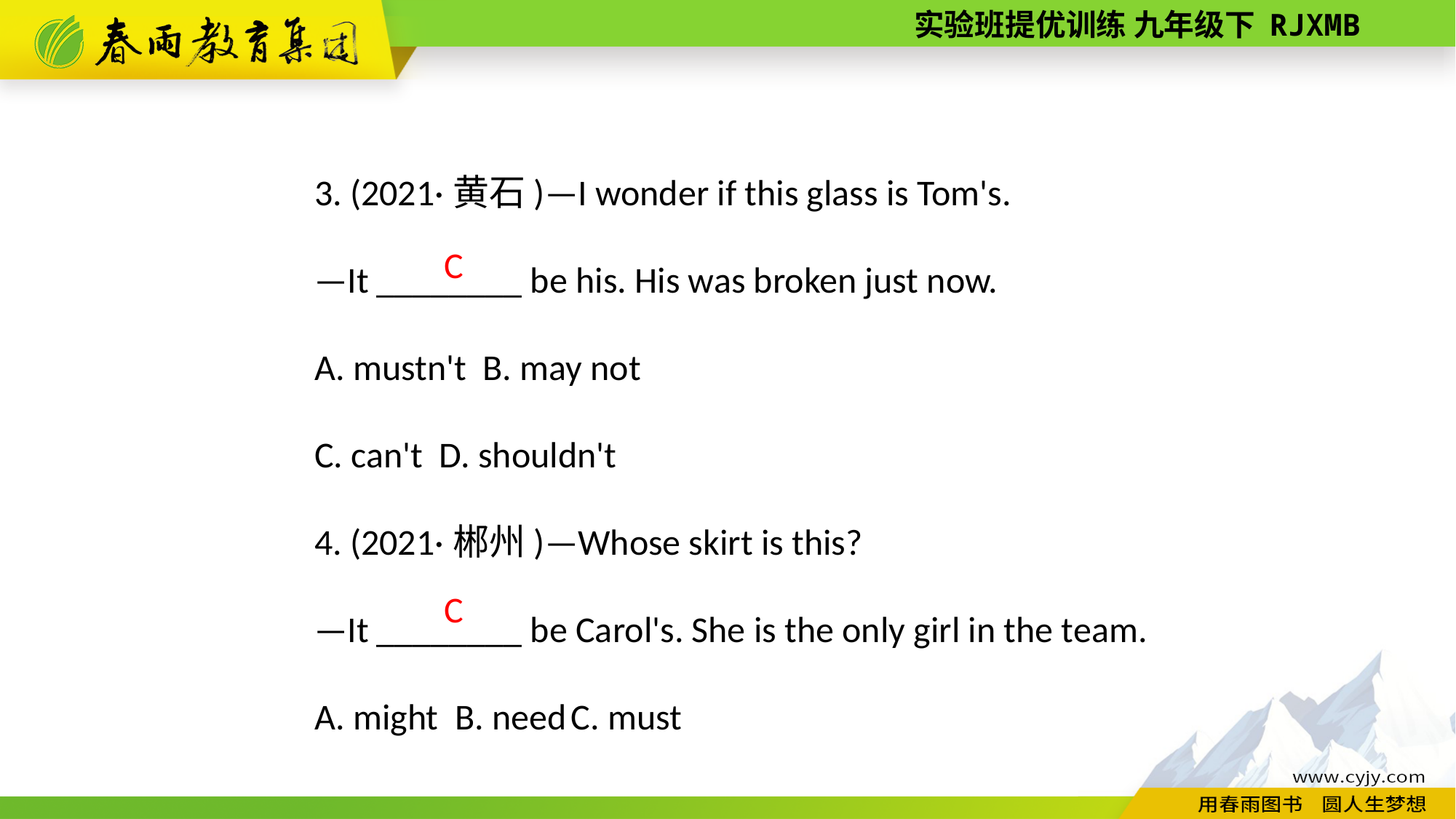

3. (2021·黄石)—I wonder if this glass is Tom's.
—It ________ be his. His was broken just now.
A. mustn't  B. may not
C. can't  D. shouldn't
4. (2021·郴州)—Whose skirt is this?
—It ________ be Carol's. She is the only girl in the team.
A. might  B. need C. must
C
C